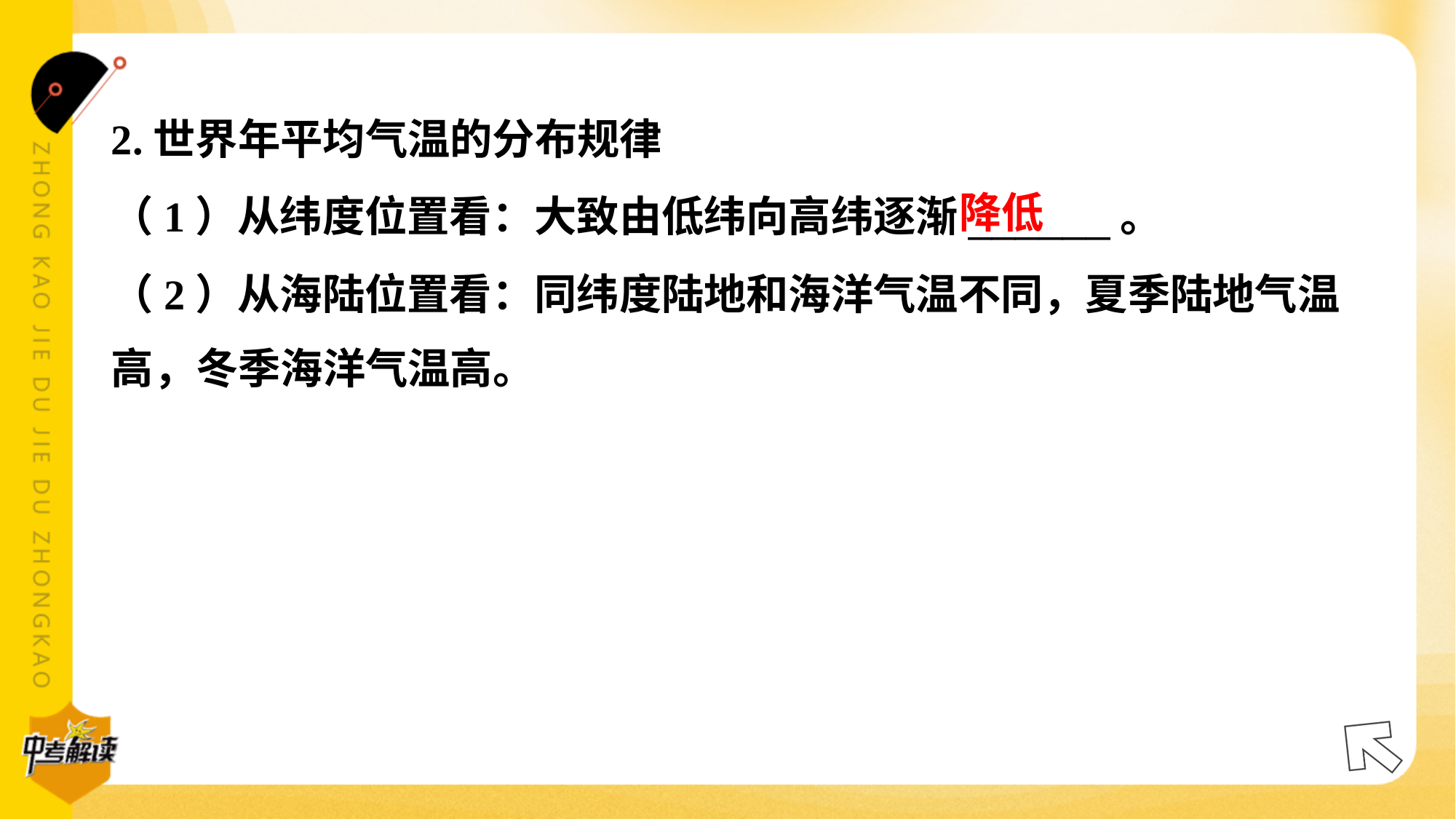

2.世界年平均气温的分布规律
（1）从纬度位置看：大致由低纬向高纬逐渐______。
（2）从海陆位置看：同纬度陆地和海洋气温不同，夏季陆地气温
高，冬季海洋气温高。
降低